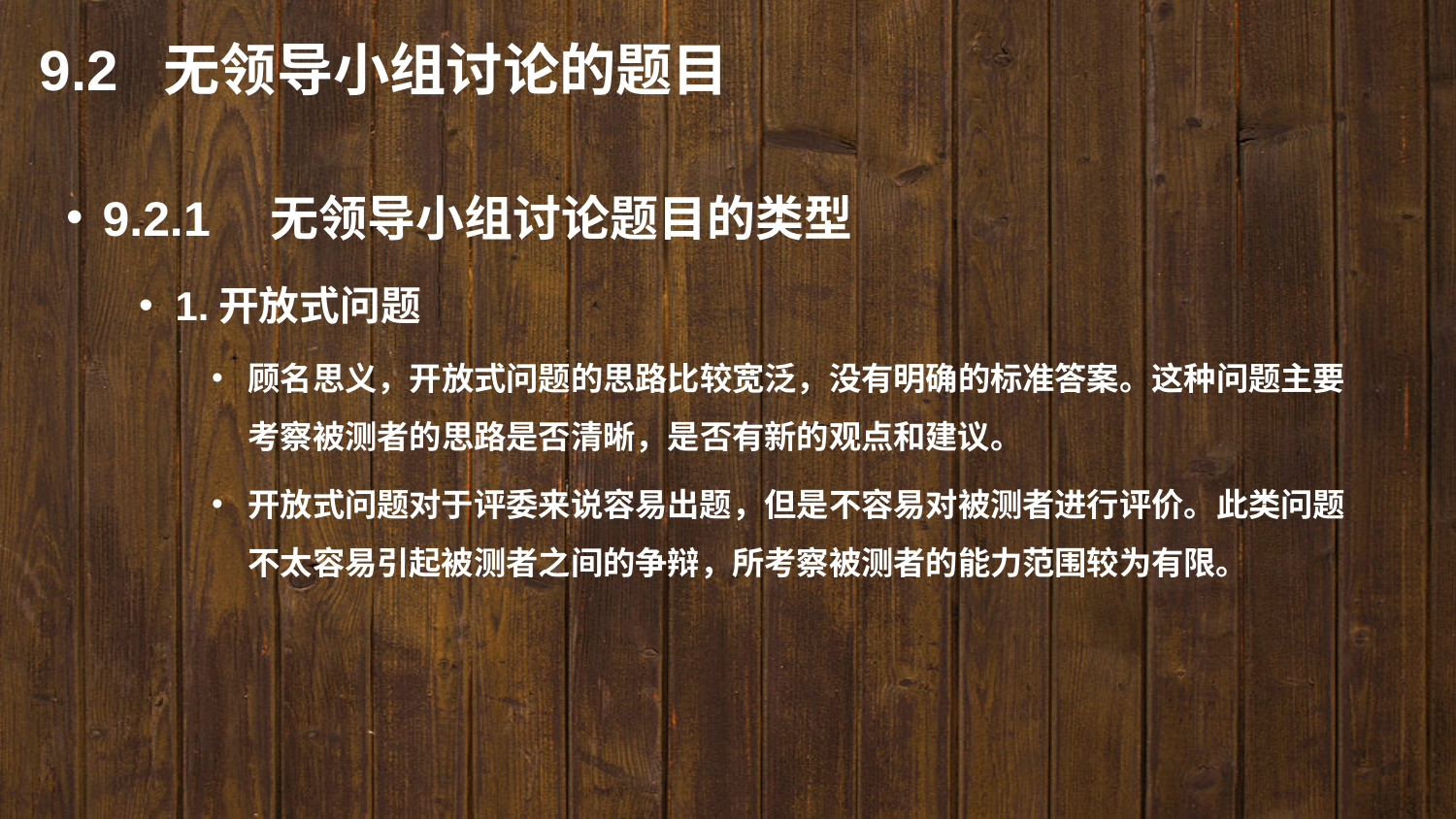

9.2  无领导小组讨论的题目
9.2.1　无领导小组讨论题目的类型
1.开放式问题
顾名思义，开放式问题的思路比较宽泛，没有明确的标准答案。这种问题主要考察被测者的思路是否清晰，是否有新的观点和建议。
开放式问题对于评委来说容易出题，但是不容易对被测者进行评价。此类问题不太容易引起被测者之间的争辩，所考察被测者的能力范围较为有限。